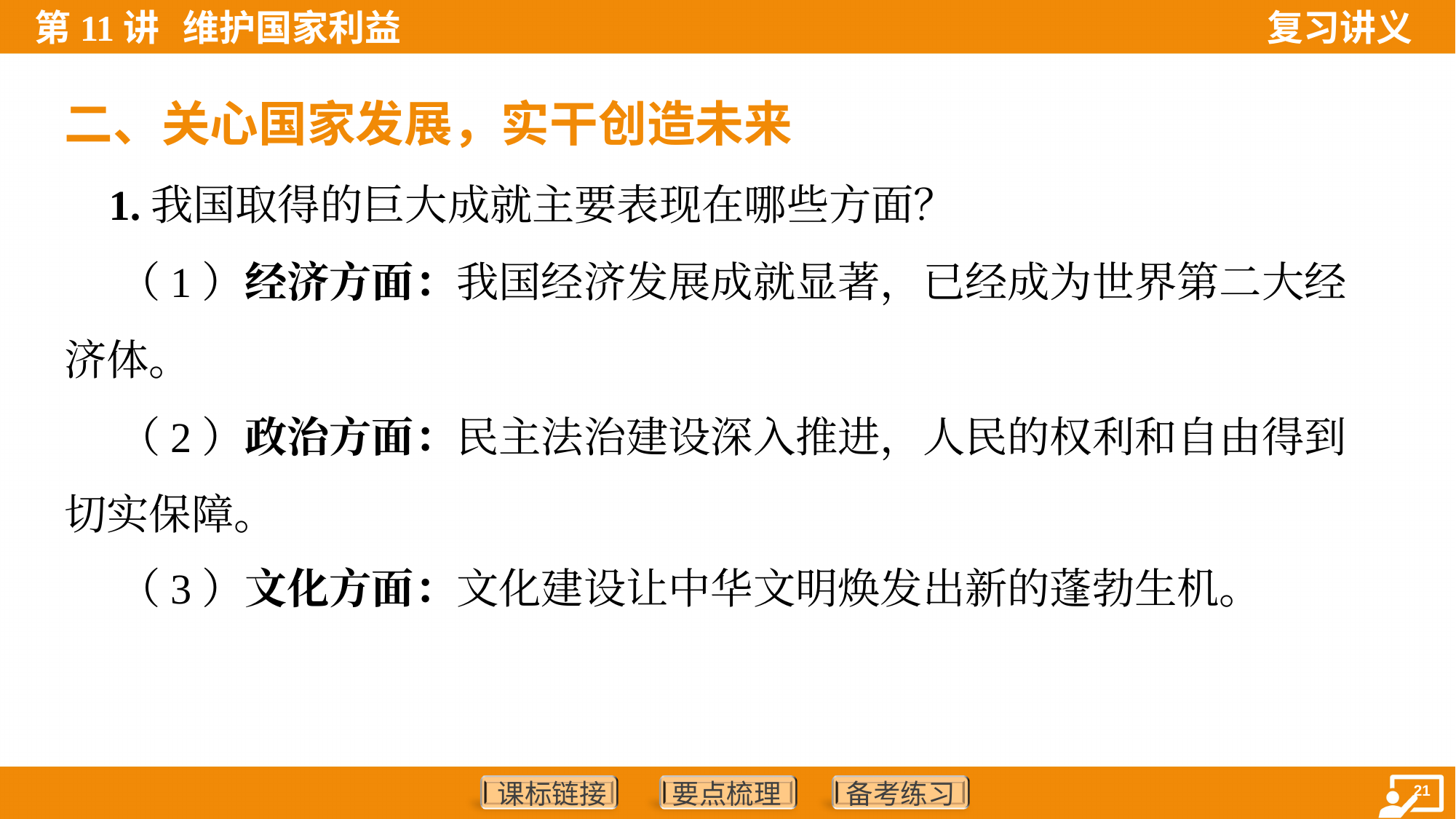

二、关心国家发展，实干创造未来
    1.我国取得的巨大成就主要表现在哪些方面？
    （1）经济方面：我国经济发展成就显著，已经成为世界第二大经
济体。
    （2）政治方面：民主法治建设深入推进，人民的权利和自由得到
切实保障。
    （3）文化方面：文化建设让中华文明焕发出新的蓬勃生机。